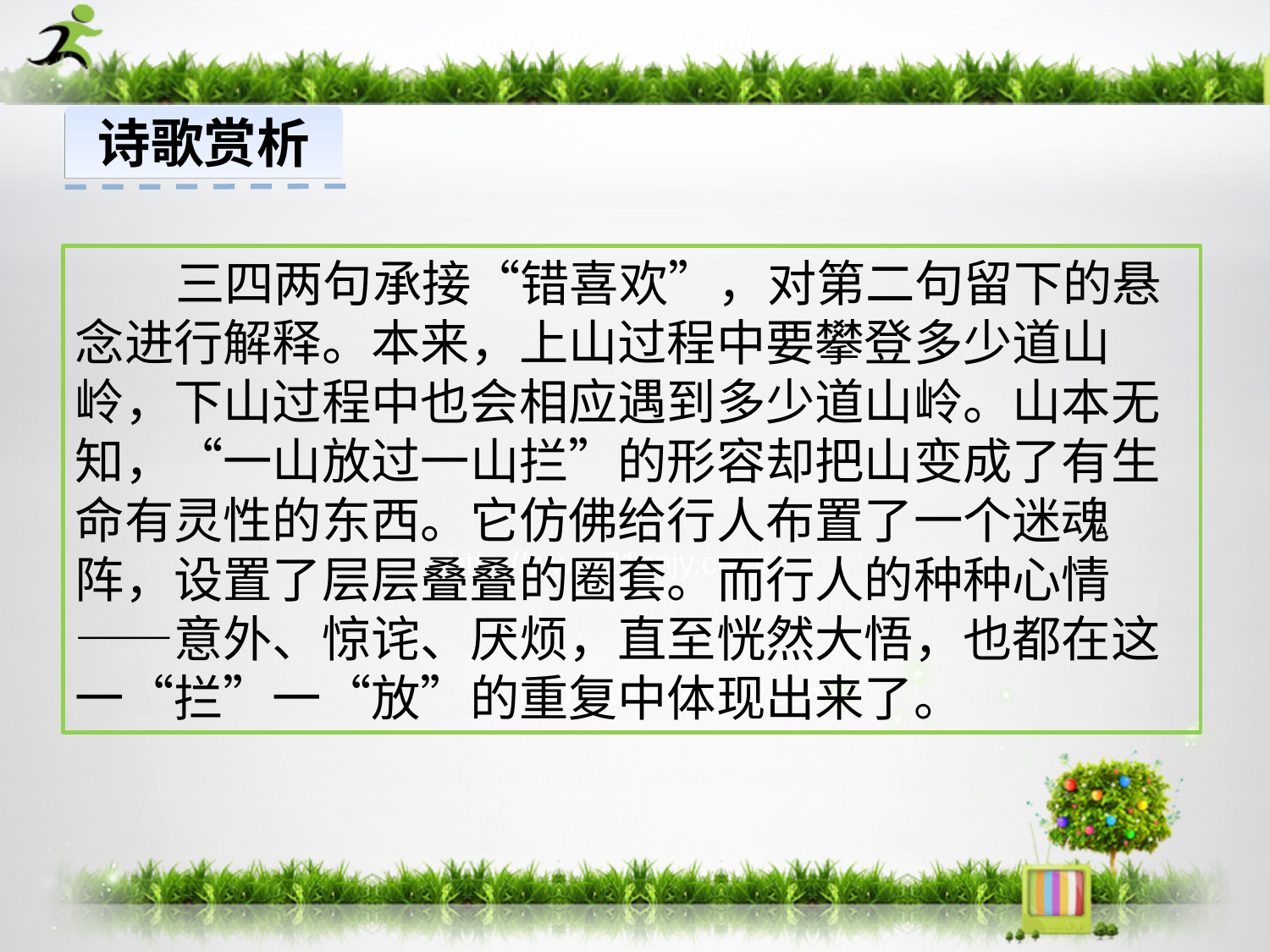

诗歌赏析

        三四两句承接“错喜欢”，对第二句留下的悬念进行解释。本来，上山过程中要攀登多少道山岭，下山过程中也会相应遇到多少道山岭。山本无知，“一山放过一山拦”的形容却把山变成了有生命有灵性的东西。它仿佛给行人布置了一个迷魂阵，设置了层层叠叠的圈套。而行人的种种心情——意外、惊诧、厌烦，直至恍然大悟，也都在这一“拦”一“放”的重复中体现出来了。